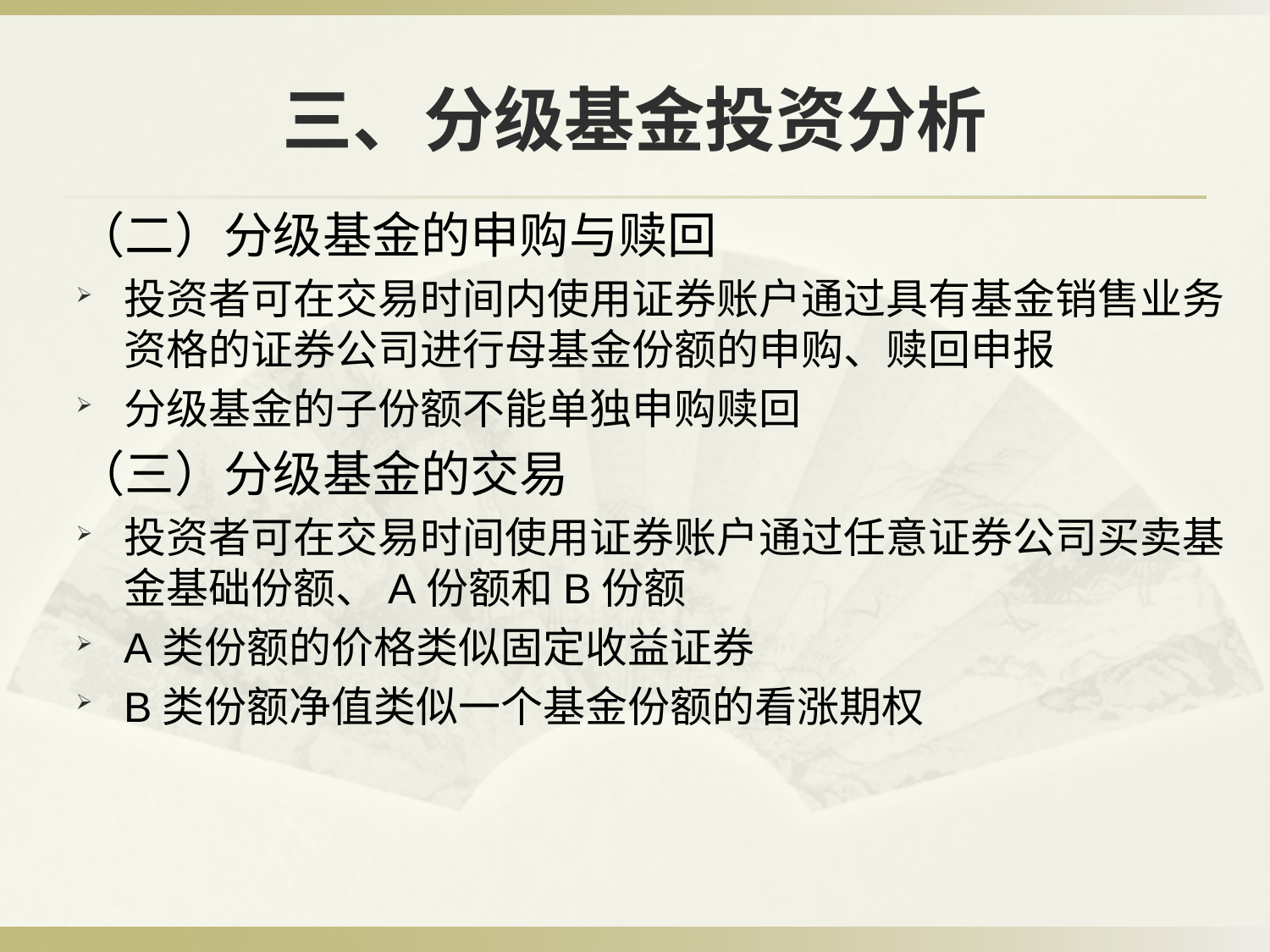

# 三、分级基金投资分析
（二）分级基金的申购与赎回
投资者可在交易时间内使用证券账户通过具有基金销售业务资格的证券公司进行母基金份额的申购、赎回申报
分级基金的子份额不能单独申购赎回
（三）分级基金的交易
投资者可在交易时间使用证券账户通过任意证券公司买卖基金基础份额、A份额和B份额
A类份额的价格类似固定收益证券
B类份额净值类似一个基金份额的看涨期权